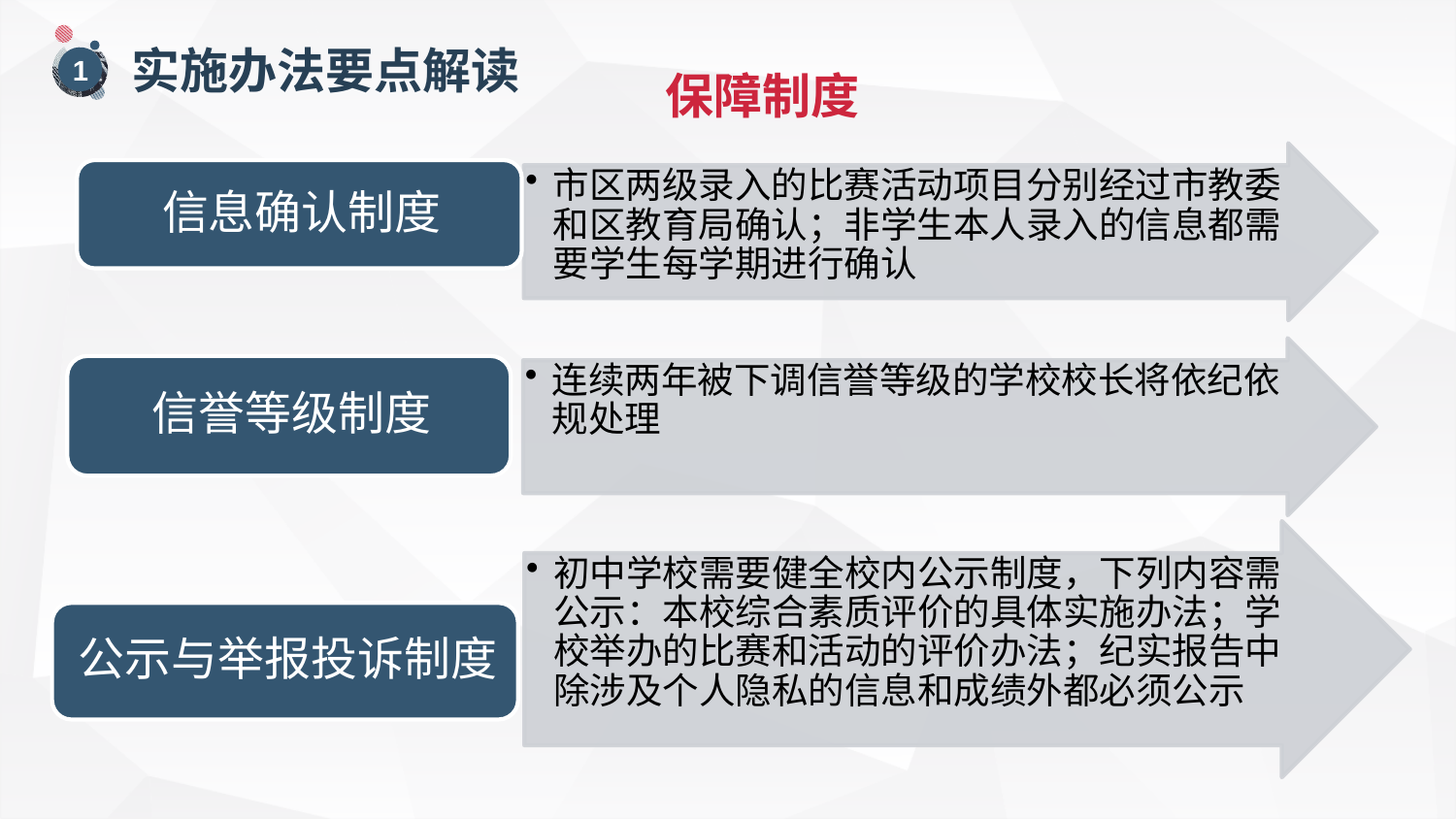

实施办法要点解读
1
保障制度
市区两级录入的比赛活动项目分别经过市教委和区教育局确认；非学生本人录入的信息都需要学生每学期进行确认
信息确认制度
连续两年被下调信誉等级的学校校长将依纪依规处理
信誉等级制度
初中学校需要健全校内公示制度，下列内容需公示：本校综合素质评价的具体实施办法；学校举办的比赛和活动的评价办法；纪实报告中除涉及个人隐私的信息和成绩外都必须公示
公示与举报投诉制度